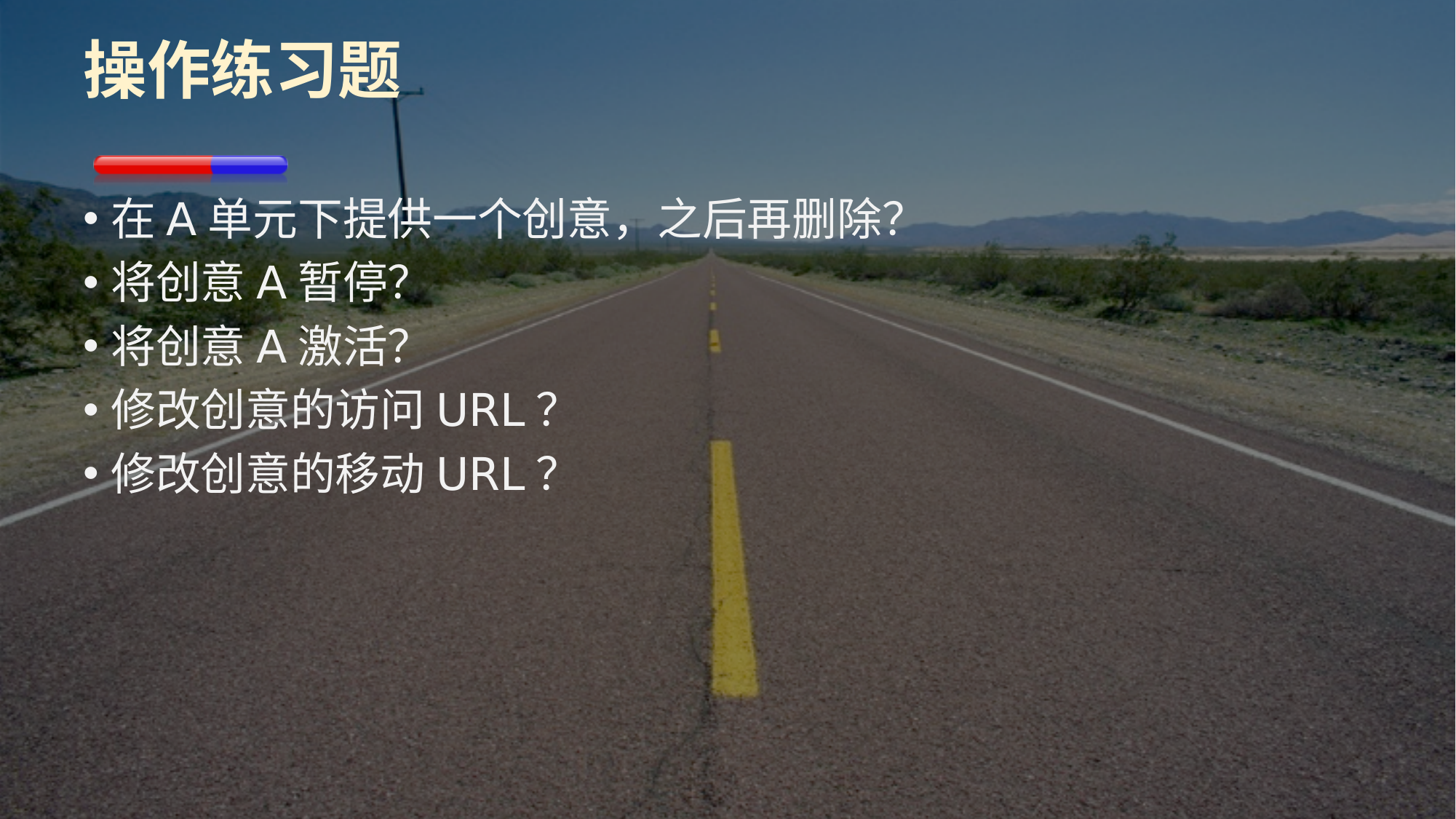

# 操作练习题
在A单元下提供一个创意，之后再删除？
将创意A暂停？
将创意A激活？
修改创意的访问URL？
修改创意的移动URL？